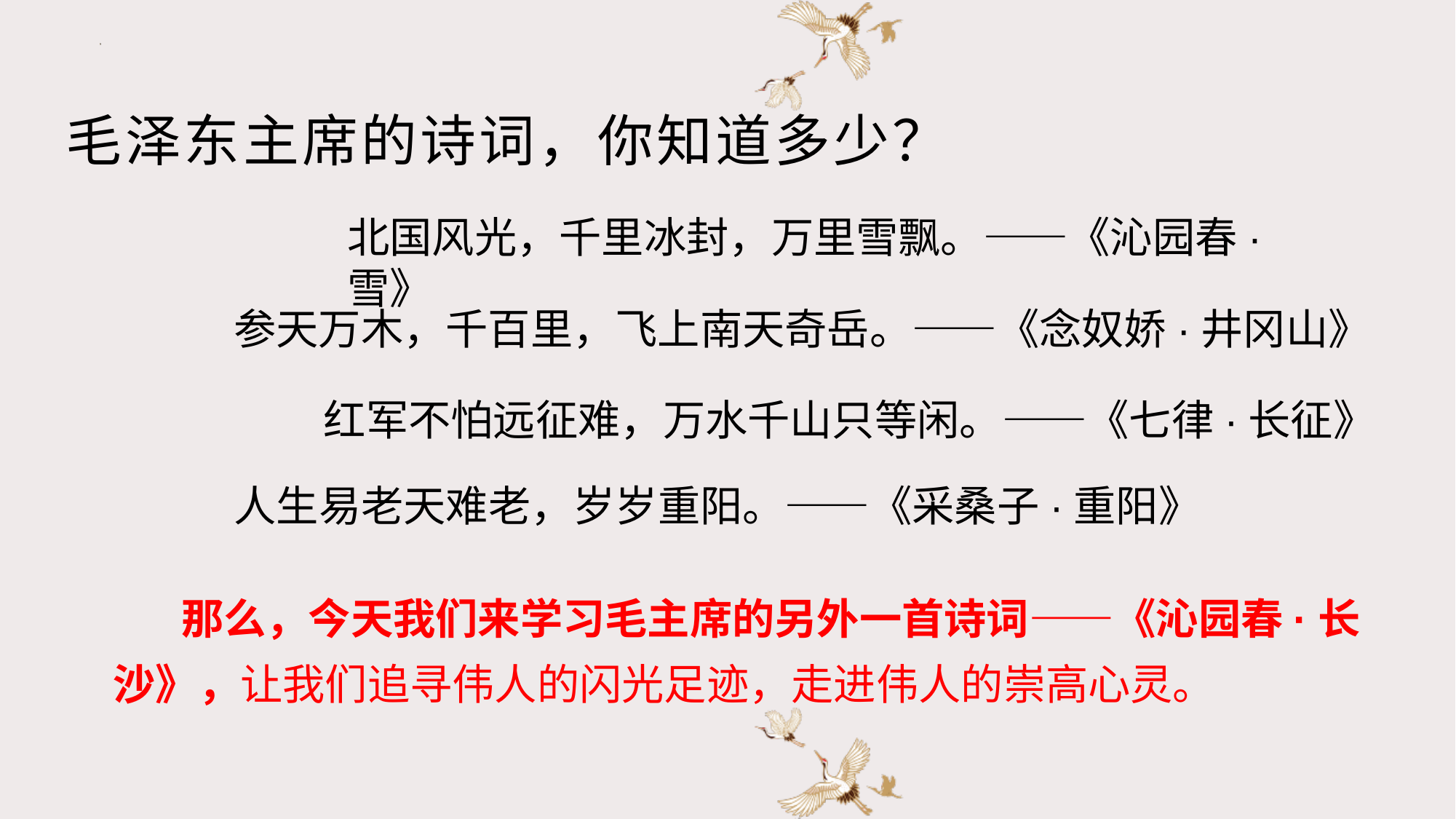

毛泽东主席的诗词，你知道多少？
北国风光，千里冰封，万里雪飘。——《沁园春·雪》
参天万木，千百里，飞上南天奇岳。——《念奴娇·井冈山》
红军不怕远征难，万水千山只等闲。——《七律·长征》
人生易老天难老，岁岁重阳。——《采桑子·重阳》
      那么，今天我们来学习毛主席的另外一首诗词——《沁园春·长沙》，让我们追寻伟人的闪光足迹，走进伟人的崇高心灵。